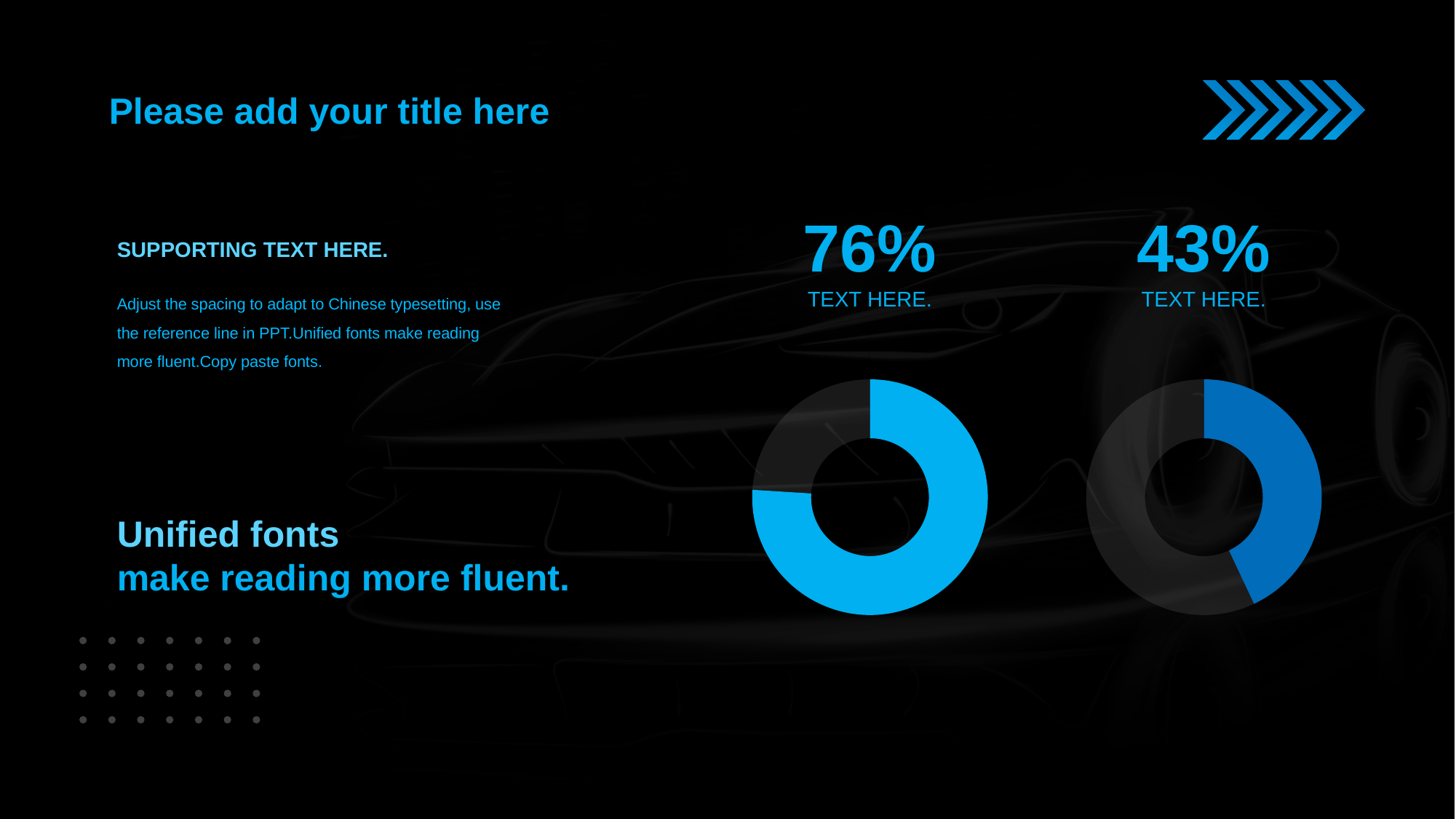

76%
TEXT HERE.

### Chart

| Category | 销售额 |
|---|---|
| NO.1 | 0.76 |
| NO.2 | 0.24 |
43%
TEXT HERE.

### Chart

| Category | 销售额 |
|---|---|
| NO.1 | 0.43 |
| NO.2 | 0.57 |
SUPPORTING TEXT HERE.
Adjust the spacing to adapt to Chinese typesetting, use the reference line in PPT.Unified fonts make reading more fluent.Copy paste fonts.
Unified fonts
make reading more fluent.